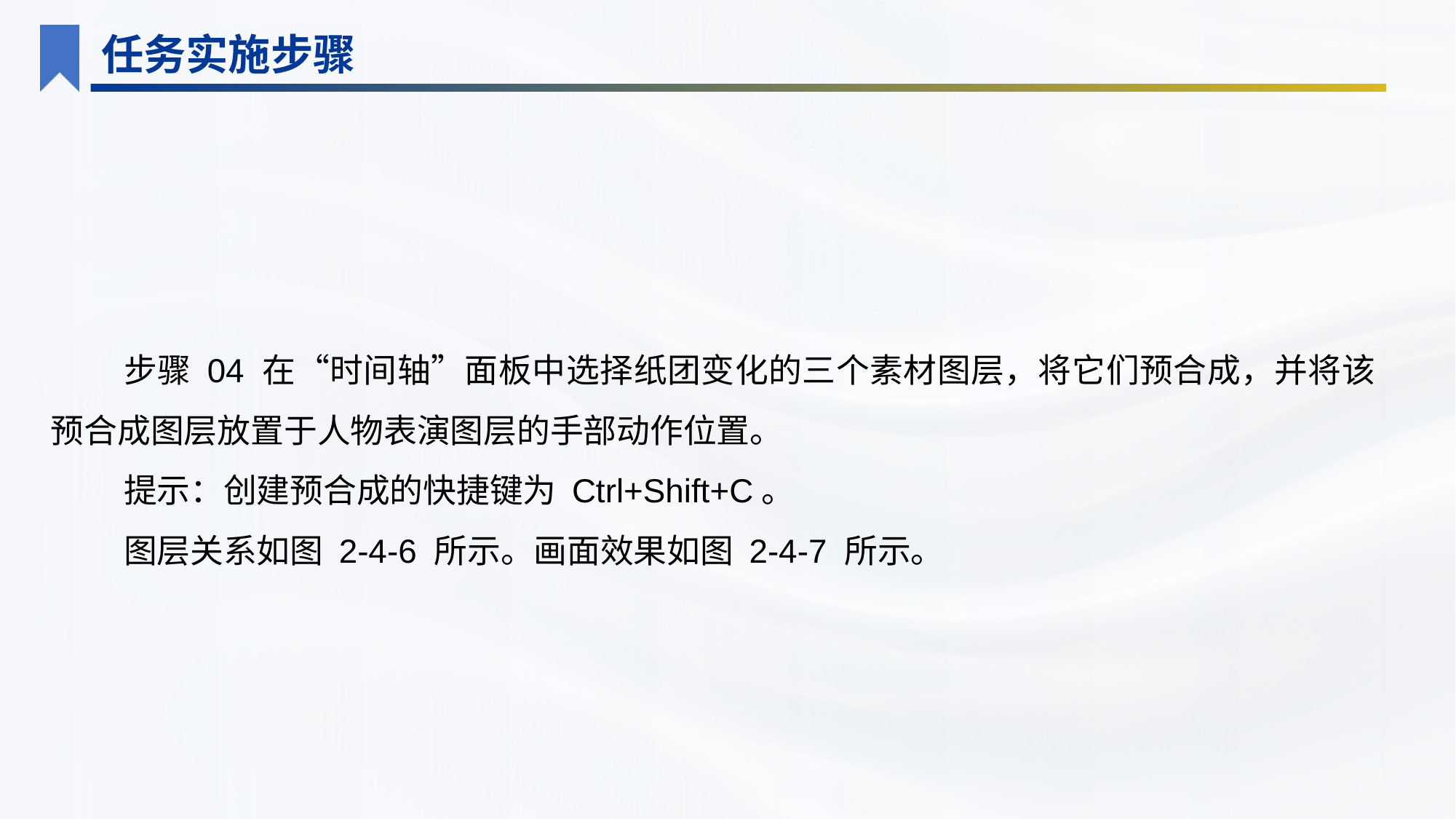

任务实施步骤
步骤 04 在“时间轴”面板中选择纸团变化的三个素材图层，将它们预合成，并将该预合成图层放置于人物表演图层的手部动作位置。
提示：创建预合成的快捷键为 Ctrl+Shift+C。
图层关系如图 2-4-6 所示。画面效果如图 2-4-7 所示。